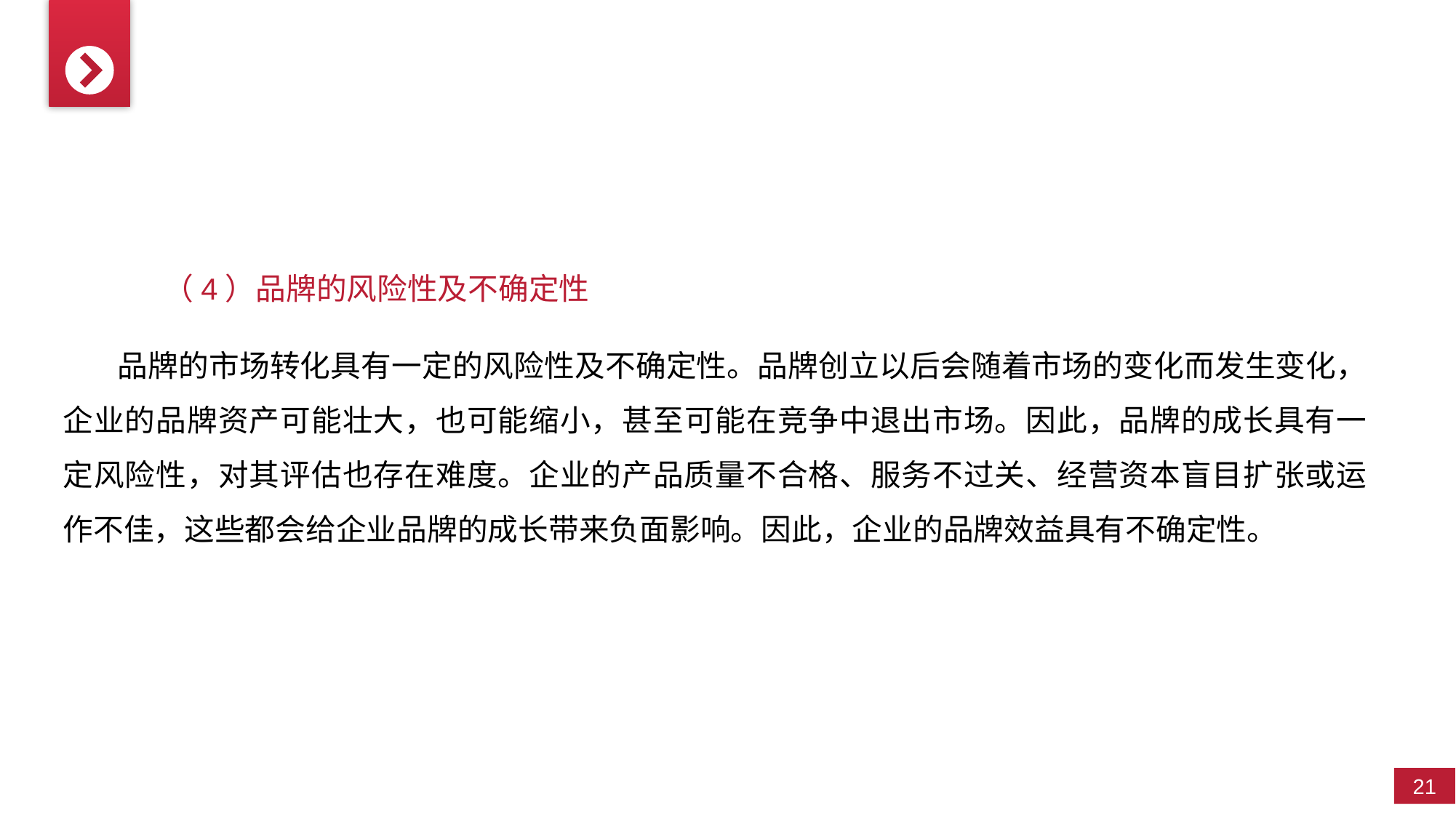

（4）品牌的风险性及不确定性
品牌的市场转化具有一定的风险性及不确定性。品牌创立以后会随着市场的变化而发生变化，企业的品牌资产可能壮大，也可能缩小，甚至可能在竞争中退出市场。因此，品牌的成长具有一定风险性，对其评估也存在难度。企业的产品质量不合格、服务不过关、经营资本盲目扩张或运作不佳，这些都会给企业品牌的成长带来负面影响。因此，企业的品牌效益具有不确定性。